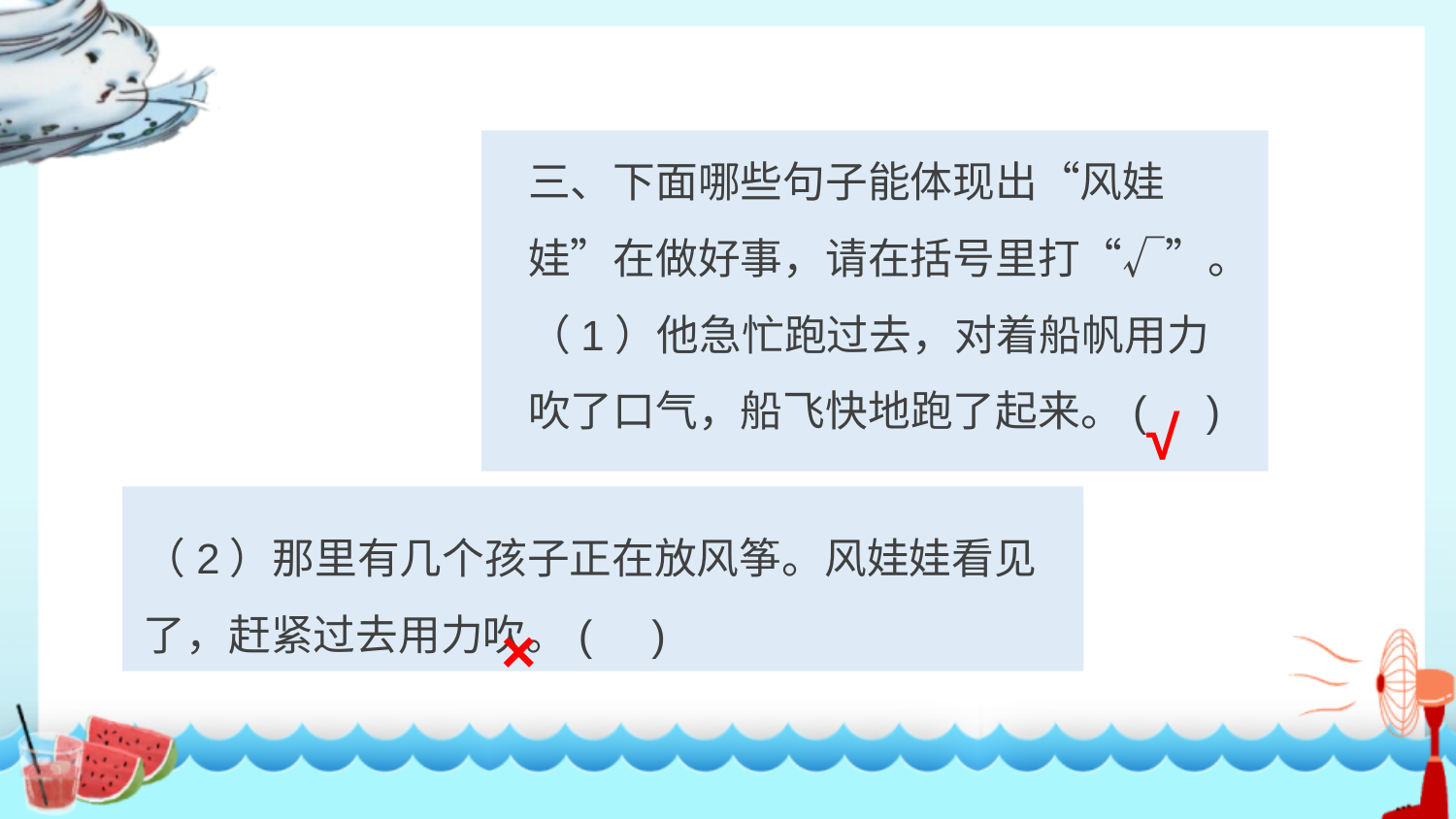

三、下面哪些句子能体现出“风娃娃”在做好事，请在括号里打“√”。
（1）他急忙跑过去，对着船帆用力吹了口气，船飞快地跑了起来。(     )

小学学科网  xuekeedu.com
小学学科网  xuekeedu.com
小学学科网  xuekeedu.com
小学学科网  xuekeedu.com
小学学科网  xuekeedu.com
小学学科网  xuekeedu.com
√

（2）那里有几个孩子正在放风筝。风娃娃看见了，赶紧过去用力吹。(     )
×